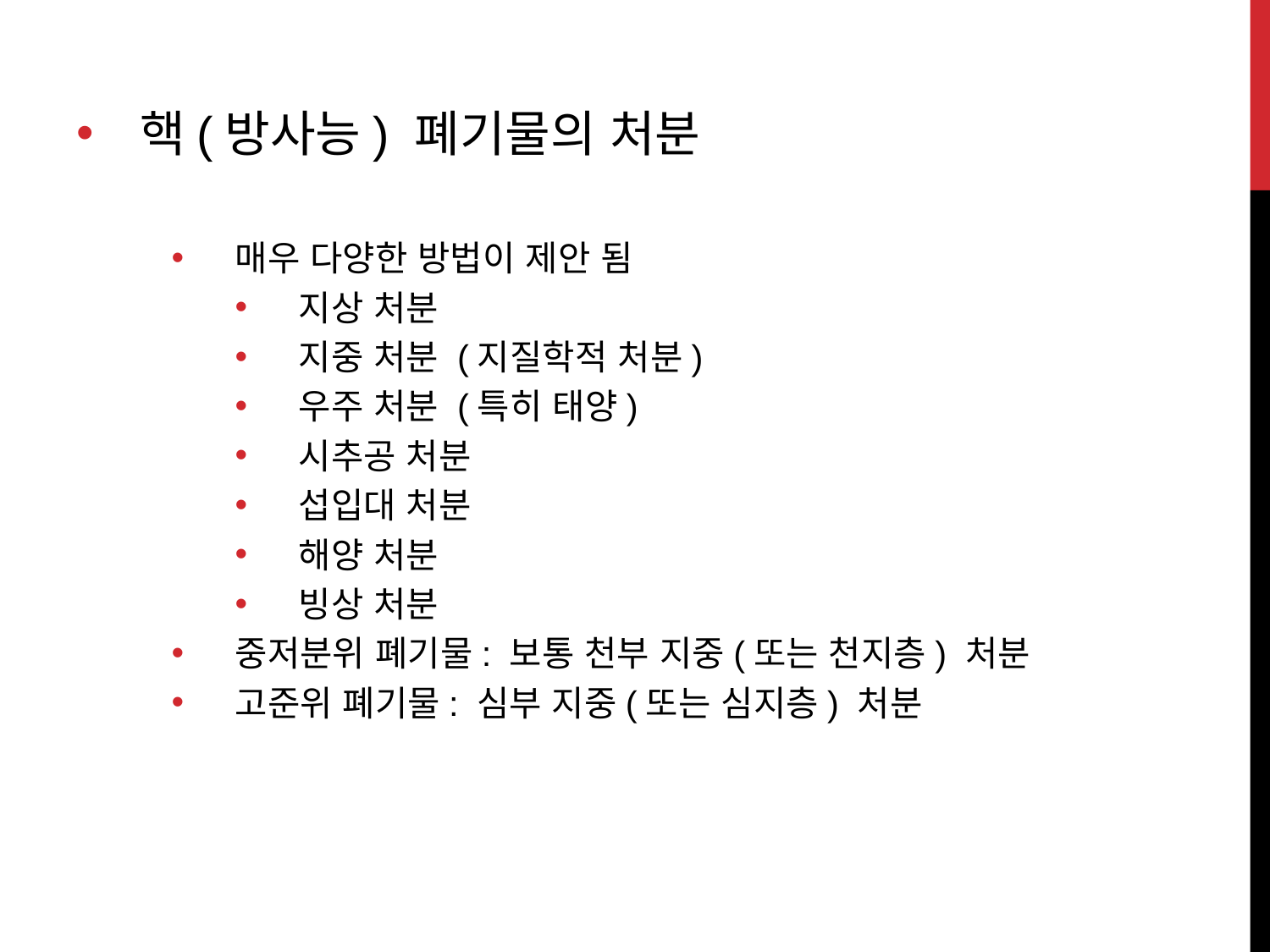

핵(방사능) 폐기물의 처분

매우 다양한 방법이 제안 됨
지상 처분
지중 처분 (지질학적 처분)
우주 처분 (특히 태양)
시추공 처분
섭입대 처분
해양 처분
빙상 처분
중저분위 폐기물: 보통 천부 지중(또는 천지층) 처분
고준위 폐기물: 심부 지중(또는 심지층) 처분